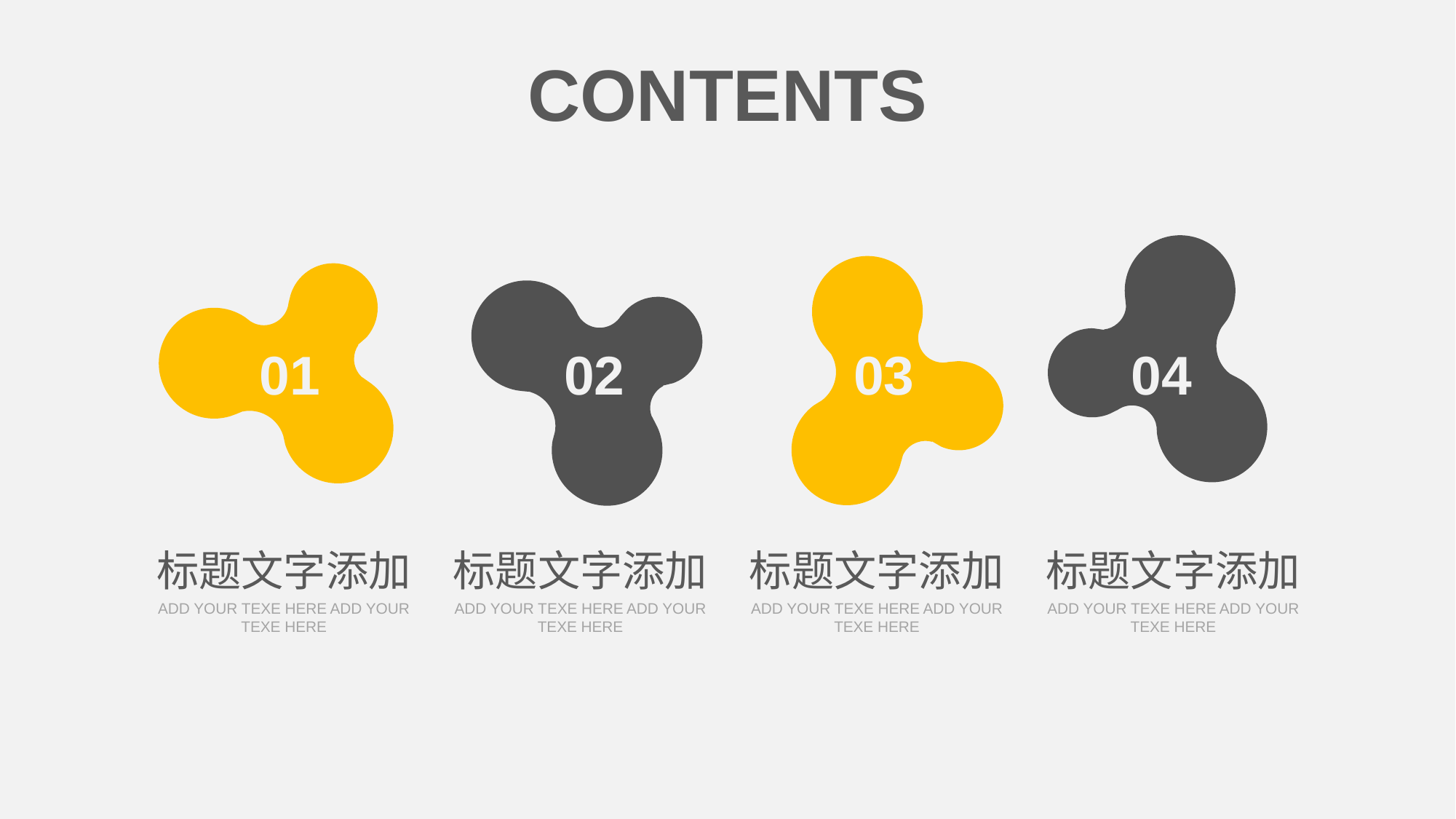

CONTENTS

01
02
03
04
标题文字添加
ADD YOUR TEXE HERE ADD YOUR TEXE HERE
标题文字添加
ADD YOUR TEXE HERE ADD YOUR TEXE HERE
标题文字添加
ADD YOUR TEXE HERE ADD YOUR TEXE HERE
标题文字添加
ADD YOUR TEXE HERE ADD YOUR TEXE HERE